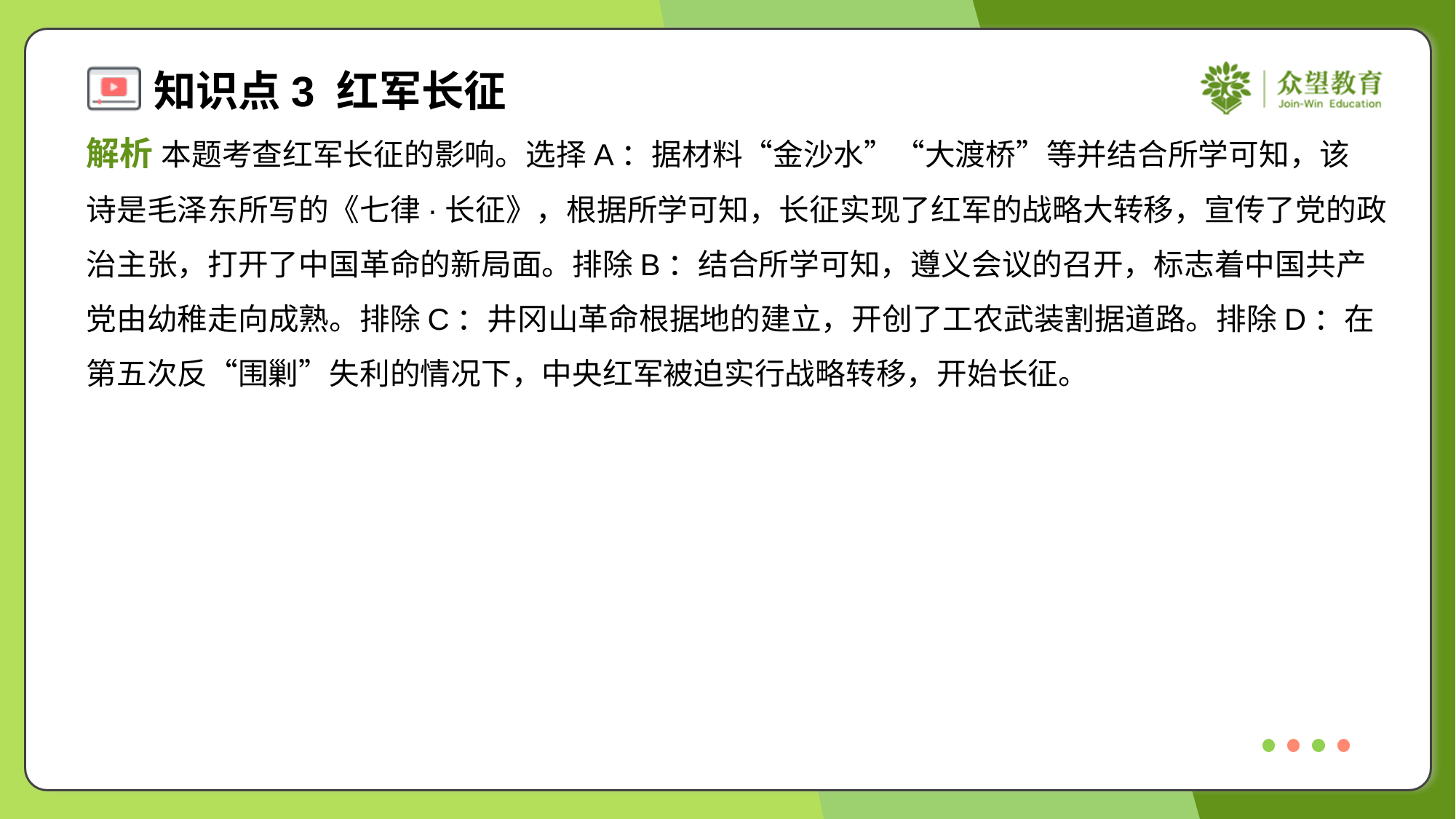

解析 本题考查红军长征的影响。选择A：据材料“金沙水”“大渡桥”等并结合所学可知，该
诗是毛泽东所写的《七律·长征》，根据所学可知，长征实现了红军的战略大转移，宣传了党的政
治主张，打开了中国革命的新局面。排除B：结合所学可知，遵义会议的召开，标志着中国共产
党由幼稚走向成熟。排除C：井冈山革命根据地的建立，开创了工农武装割据道路。排除D：在
第五次反“围剿”失利的情况下，中央红军被迫实行战略转移，开始长征。